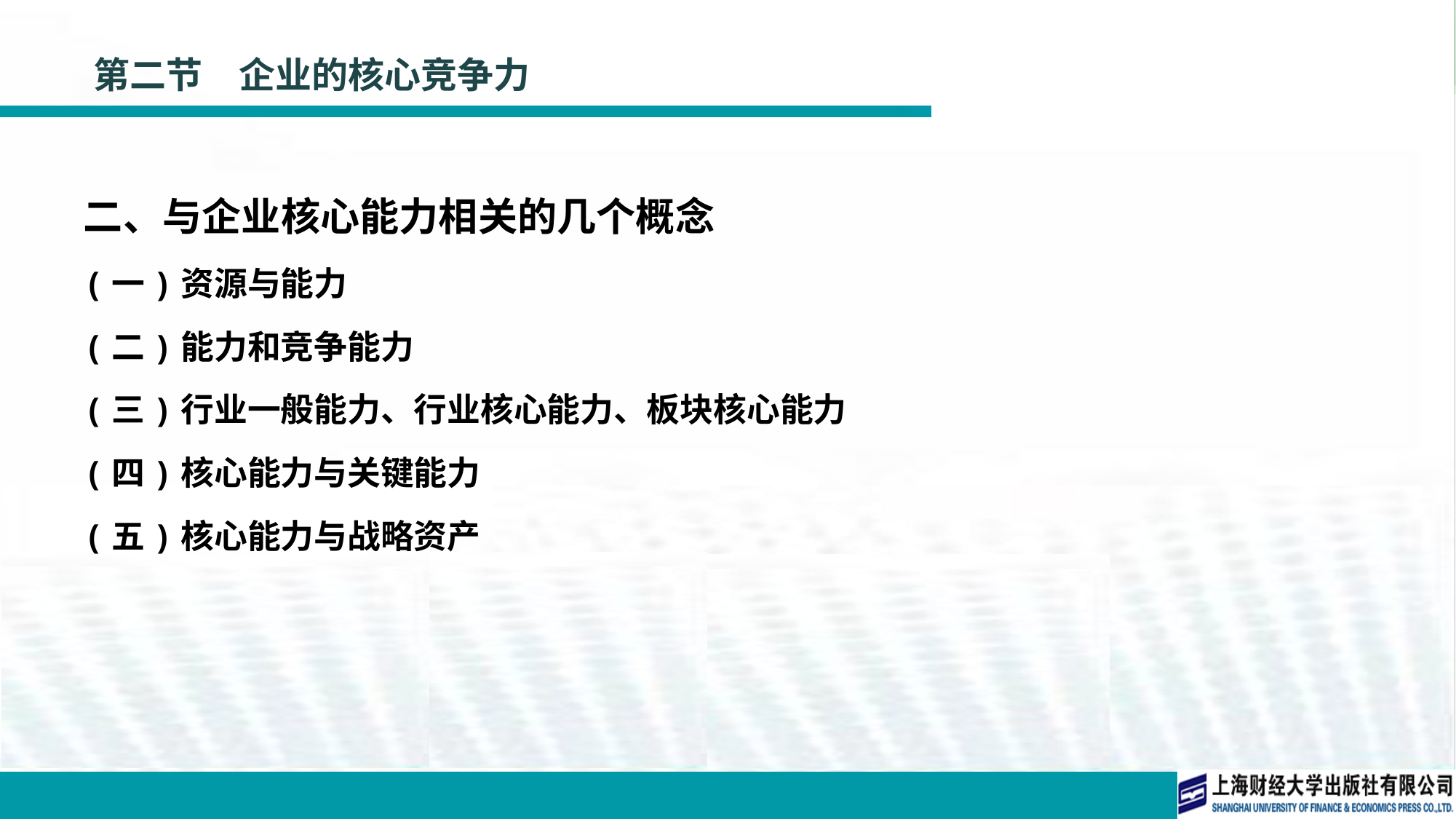

# 第二节　企业的核心竞争力
二、与企业核心能力相关的几个概念
(一)资源与能力
(二)能力和竞争能力
(三)行业一般能力、行业核心能力、板块核心能力
(四)核心能力与关键能力
(五)核心能力与战略资产